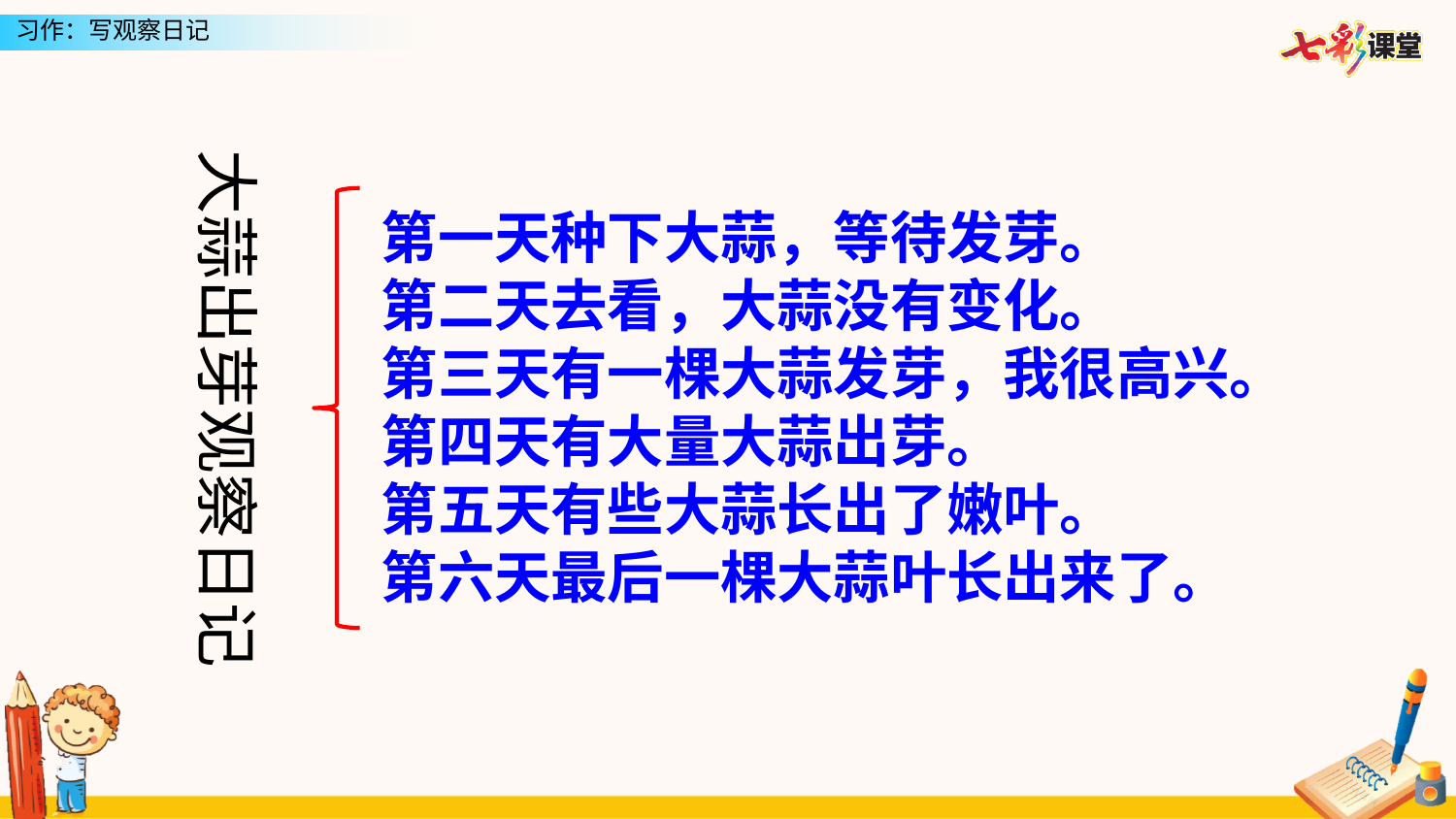

大蒜出芽观察日记

第一天种下大蒜，等待发芽。
第二天去看，大蒜没有变化。
第三天有一棵大蒜发芽，我很高兴。
第四天有大量大蒜出芽。
第五天有些大蒜长出了嫩叶。
第六天最后一棵大蒜叶长出来了。